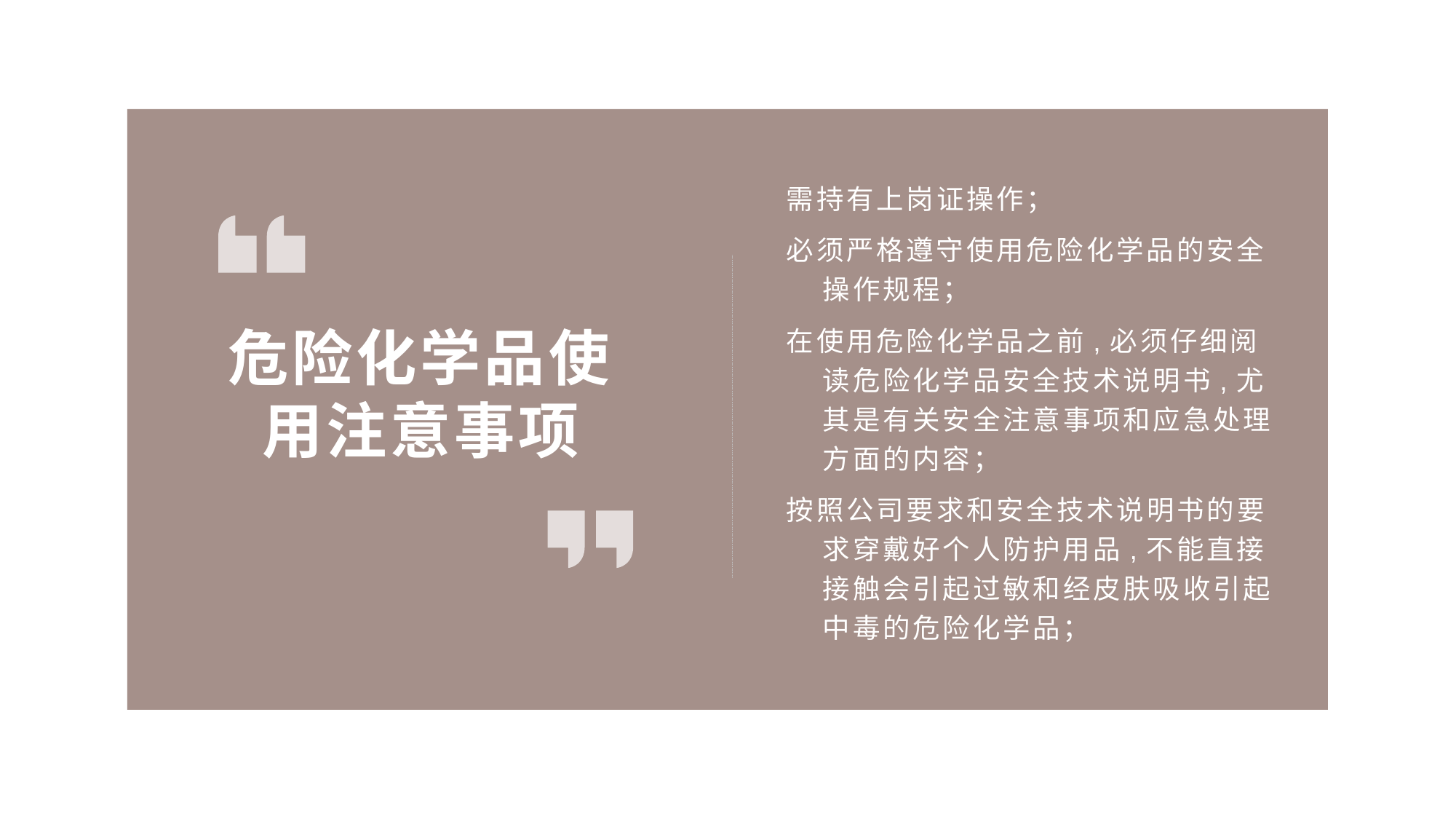

需持有上岗证操作；
必须严格遵守使用危险化学品的安全操作规程；
在使用危险化学品之前,必须仔细阅读危险化学品安全技术说明书,尤其是有关安全注意事项和应急处理方面的内容；
按照公司要求和安全技术说明书的要求穿戴好个人防护用品,不能直接接触会引起过敏和经皮肤吸收引起中毒的危险化学品；

危险化学品使用注意事项